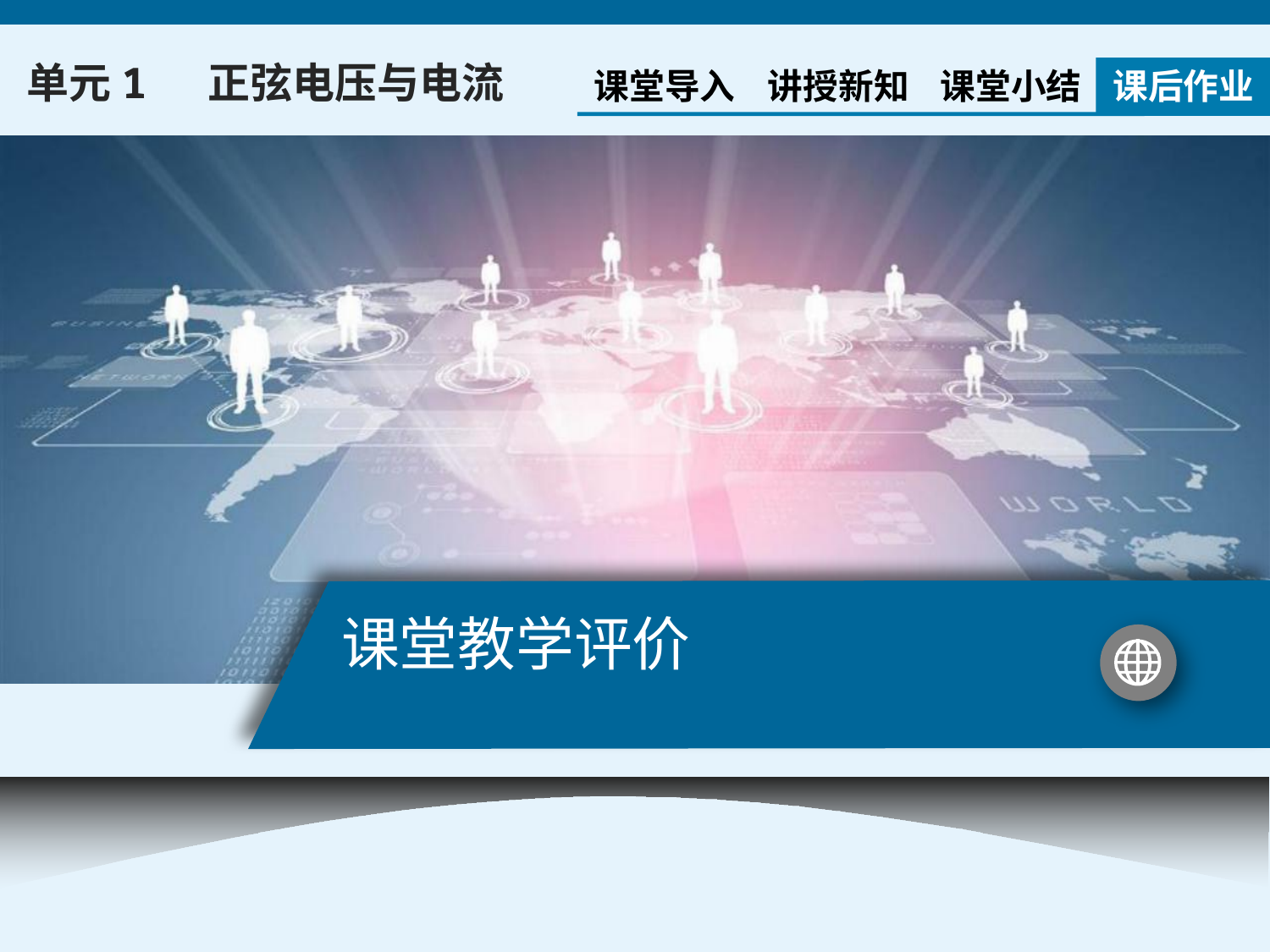

单元1  正弦电压与电流
课堂导入
讲授新知
课堂小结
课后作业
# 课堂教学评价